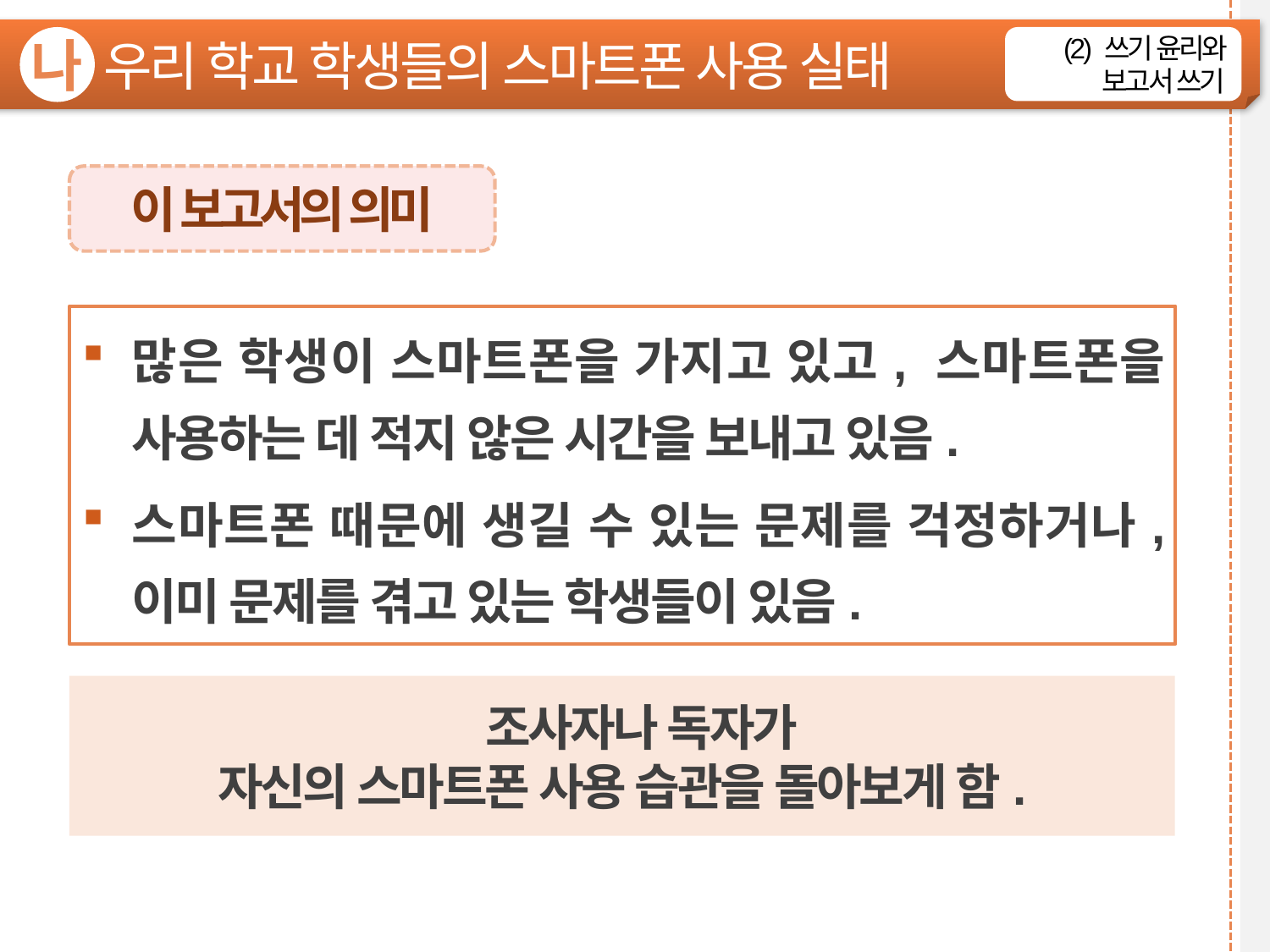

우리 학교 학생들의 스마트폰 사용 실태
나
(2) 쓰기 윤리와 보고서 쓰기
이 보고서의 의미
많은 학생이 스마트폰을 가지고 있고, 스마트폰을 사용하는 데 적지 않은 시간을 보내고 있음.
스마트폰 때문에 생길 수 있는 문제를 걱정하거나, 이미 문제를 겪고 있는 학생들이 있음.
조사자나 독자가
자신의 스마트폰 사용 습관을 돌아보게 함.